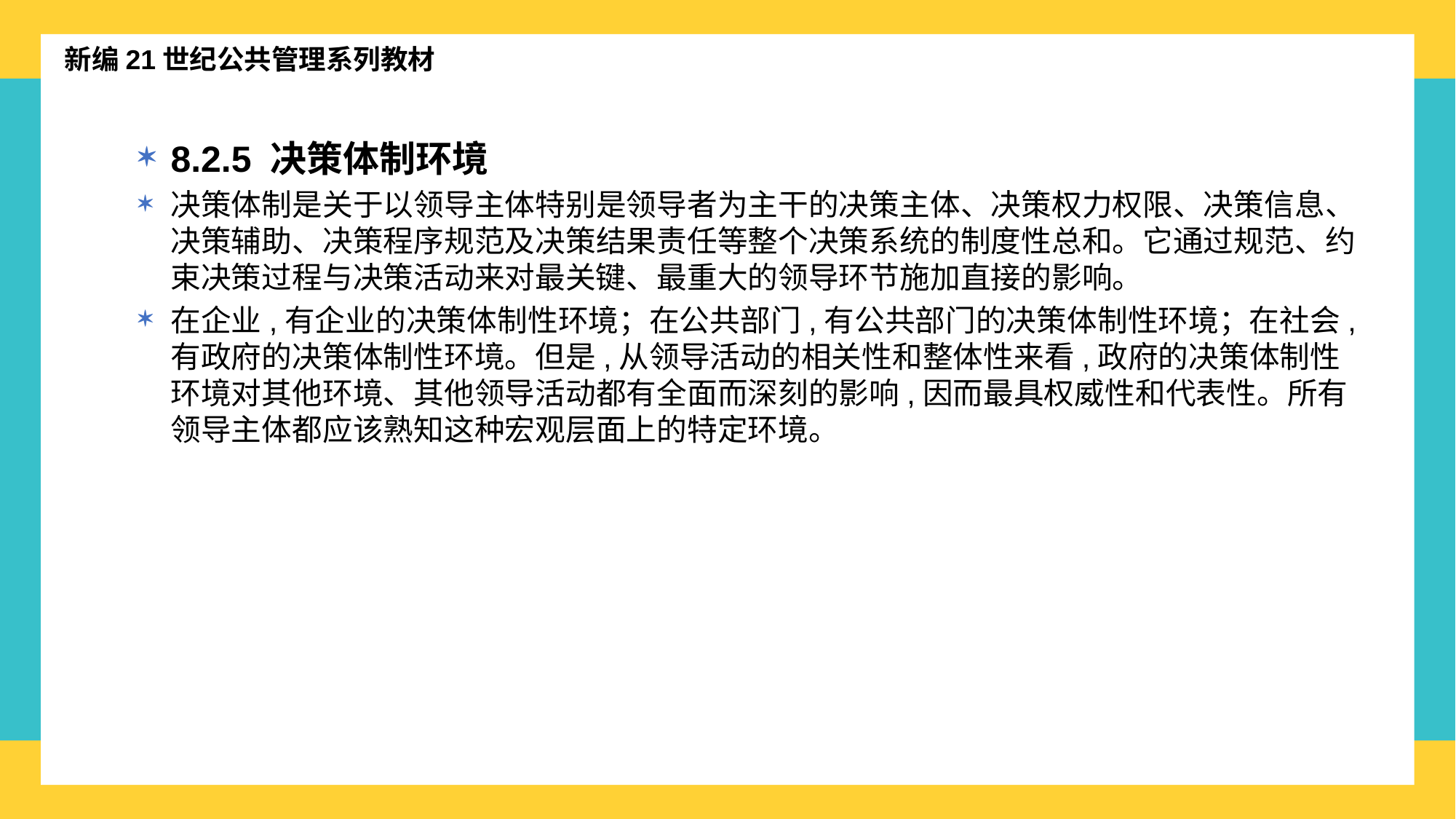

新编21世纪公共管理系列教材
8.2.5 决策体制环境
决策体制是关于以领导主体特别是领导者为主干的决策主体、决策权力权限、决策信息、决策辅助、决策程序规范及决策结果责任等整个决策系统的制度性总和。它通过规范、约束决策过程与决策活动来对最关键、最重大的领导环节施加直接的影响。
在企业,有企业的决策体制性环境；在公共部门,有公共部门的决策体制性环境；在社会,有政府的决策体制性环境。但是,从领导活动的相关性和整体性来看,政府的决策体制性环境对其他环境、其他领导活动都有全面而深刻的影响,因而最具权威性和代表性。所有领导主体都应该熟知这种宏观层面上的特定环境。